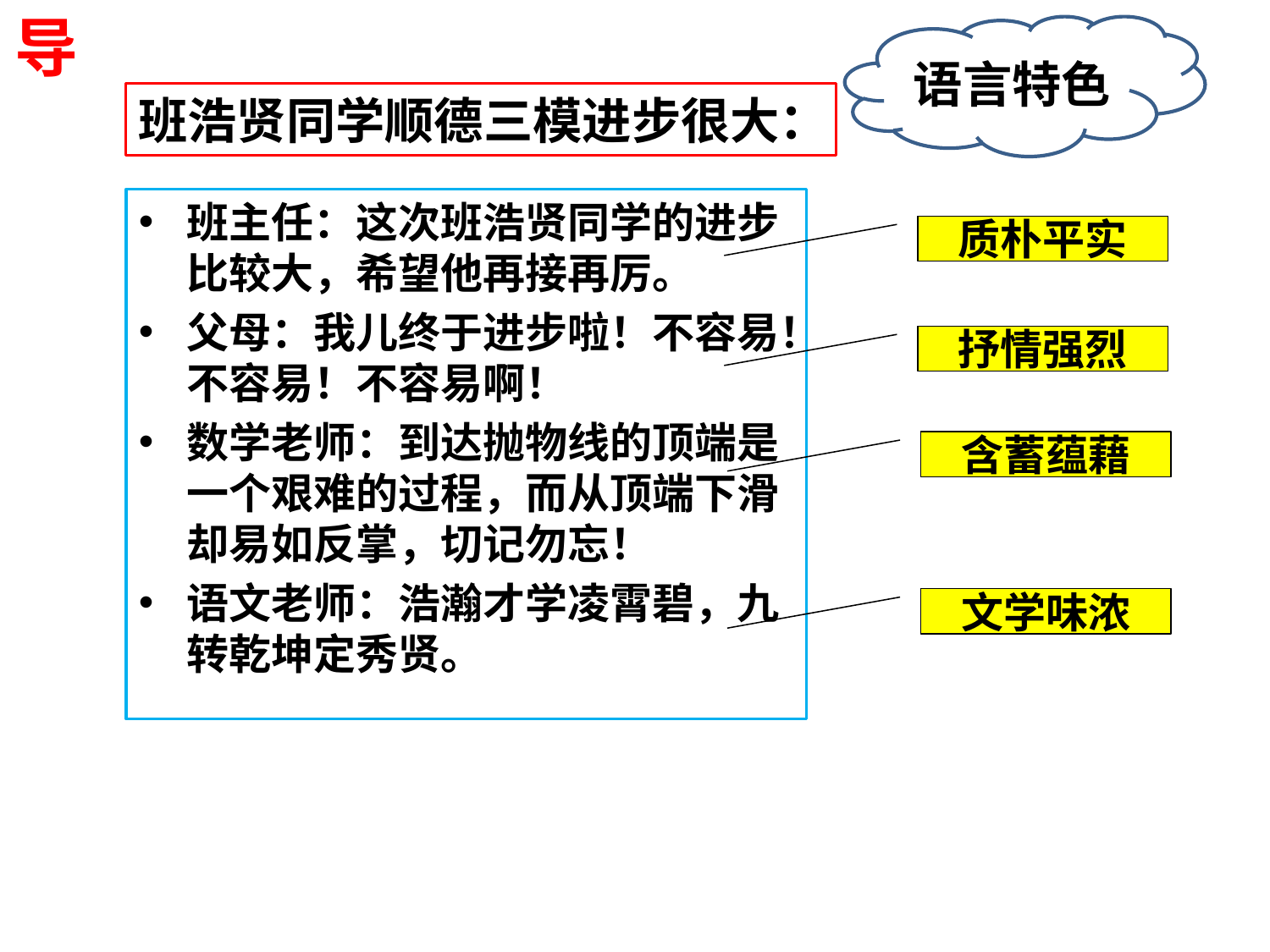

导
语言特色
班浩贤同学顺德三模进步很大：
班主任：这次班浩贤同学的进步比较大，希望他再接再厉。
父母：我儿终于进步啦！不容易！不容易！不容易啊！
数学老师：到达抛物线的顶端是一个艰难的过程，而从顶端下滑却易如反掌，切记勿忘！
语文老师：浩瀚才学凌霄碧，九转乾坤定秀贤。

质朴平实
抒情强烈
含蓄蕴藉
文学味浓